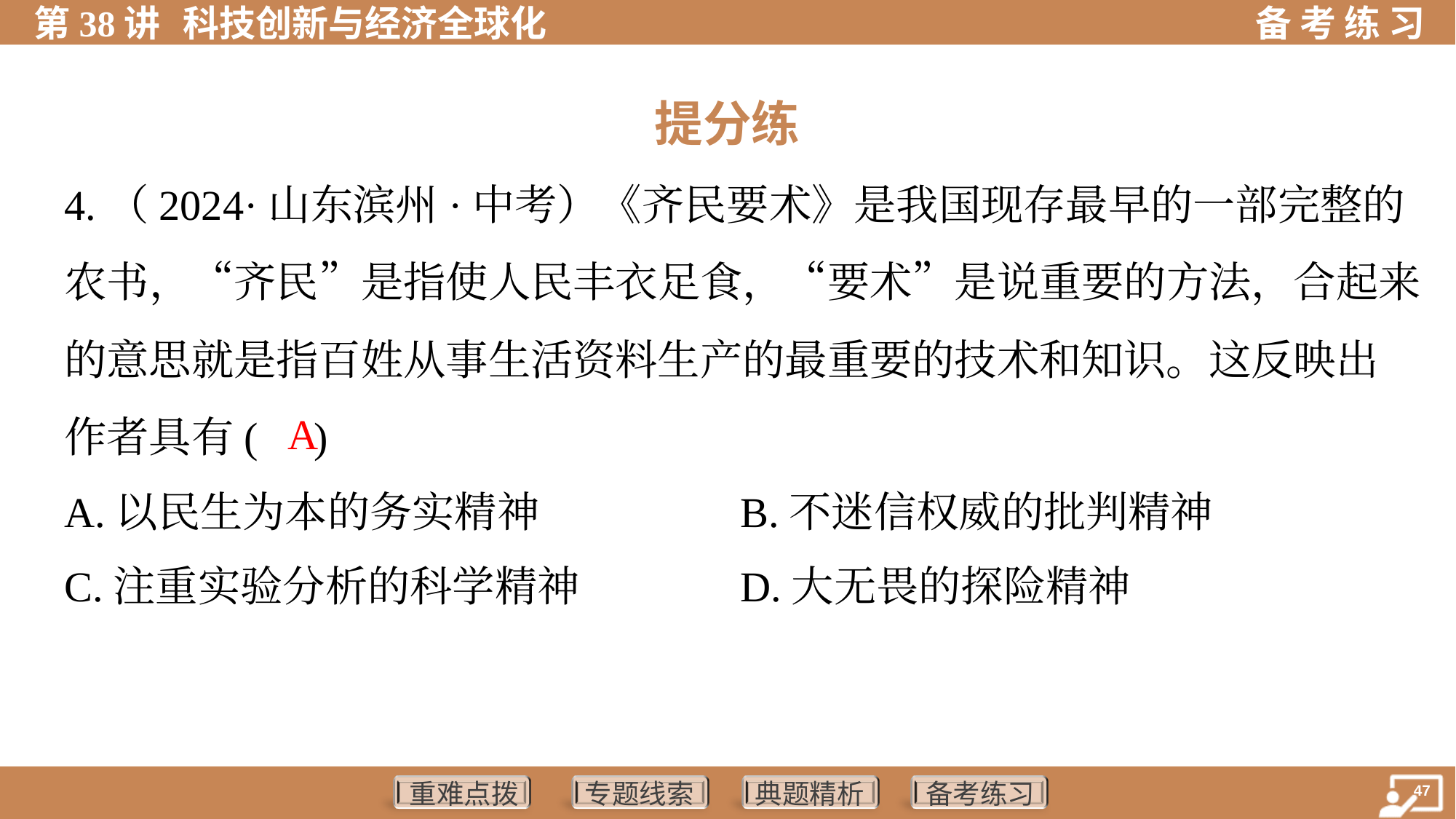

提分练
4.（2024·山东滨州·中考）《齐民要术》是我国现存最早的一部完整的
农书，“齐民”是指使人民丰衣足食，“要术”是说重要的方法，合起来
的意思就是指百姓从事生活资料生产的最重要的技术和知识。这反映出
作者具有(     )
         A
A.以民生为本的务实精神	B.不迷信权威的批判精神
C.注重实验分析的科学精神	D.大无畏的探险精神